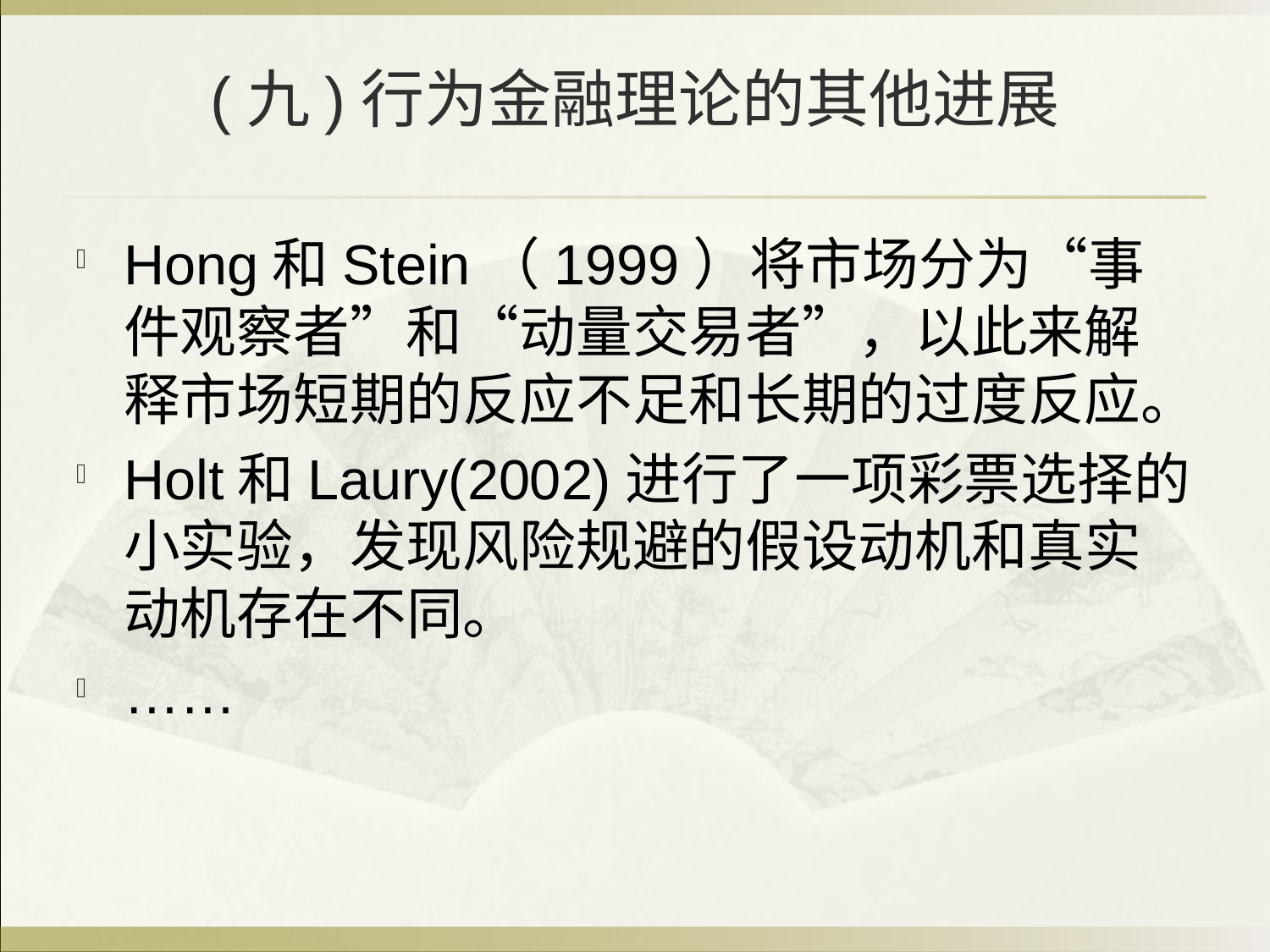

# (九)行为金融理论的其他进展
Hong和Stein（1999）将市场分为“事件观察者”和“动量交易者”，以此来解释市场短期的反应不足和长期的过度反应。
Holt和Laury(2002)进行了一项彩票选择的小实验，发现风险规避的假设动机和真实动机存在不同。
……